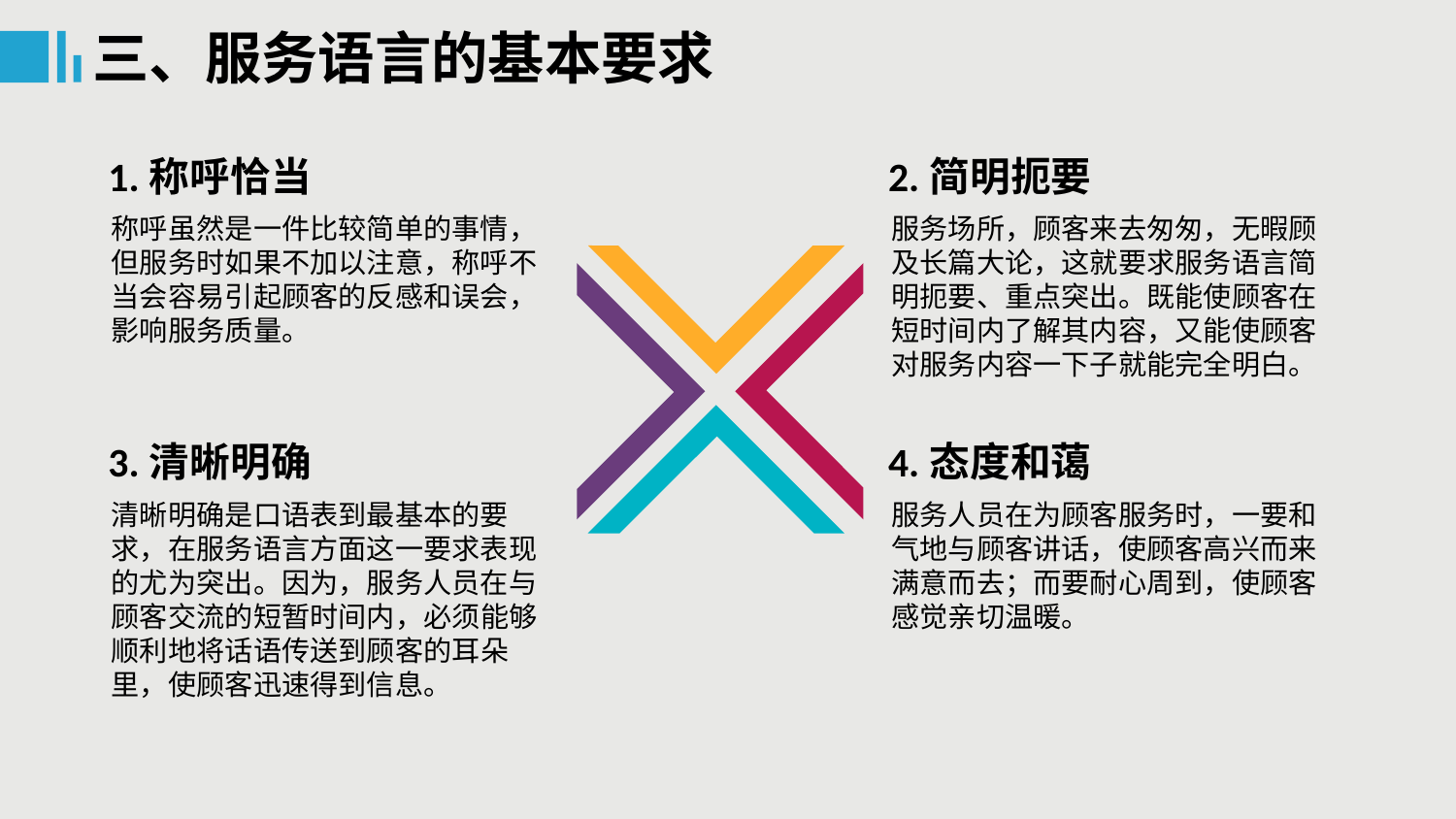

三、服务语言的基本要求

1.称呼恰当
2.简明扼要

称呼虽然是一件比较简单的事情，但服务时如果不加以注意，称呼不当会容易引起顾客的反感和误会，影响服务质量。
服务场所，顾客来去匆匆，无暇顾及长篇大论，这就要求服务语言简明扼要、重点突出。既能使顾客在短时间内了解其内容，又能使顾客对服务内容一下子就能完全明白。

3.清晰明确
4.态度和蔼

清晰明确是口语表到最基本的要求，在服务语言方面这一要求表现的尤为突出。因为，服务人员在与顾客交流的短暂时间内，必须能够顺利地将话语传送到顾客的耳朵里，使顾客迅速得到信息。
服务人员在为顾客服务时，一要和气地与顾客讲话，使顾客高兴而来满意而去；而要耐心周到，使顾客感觉亲切温暖。